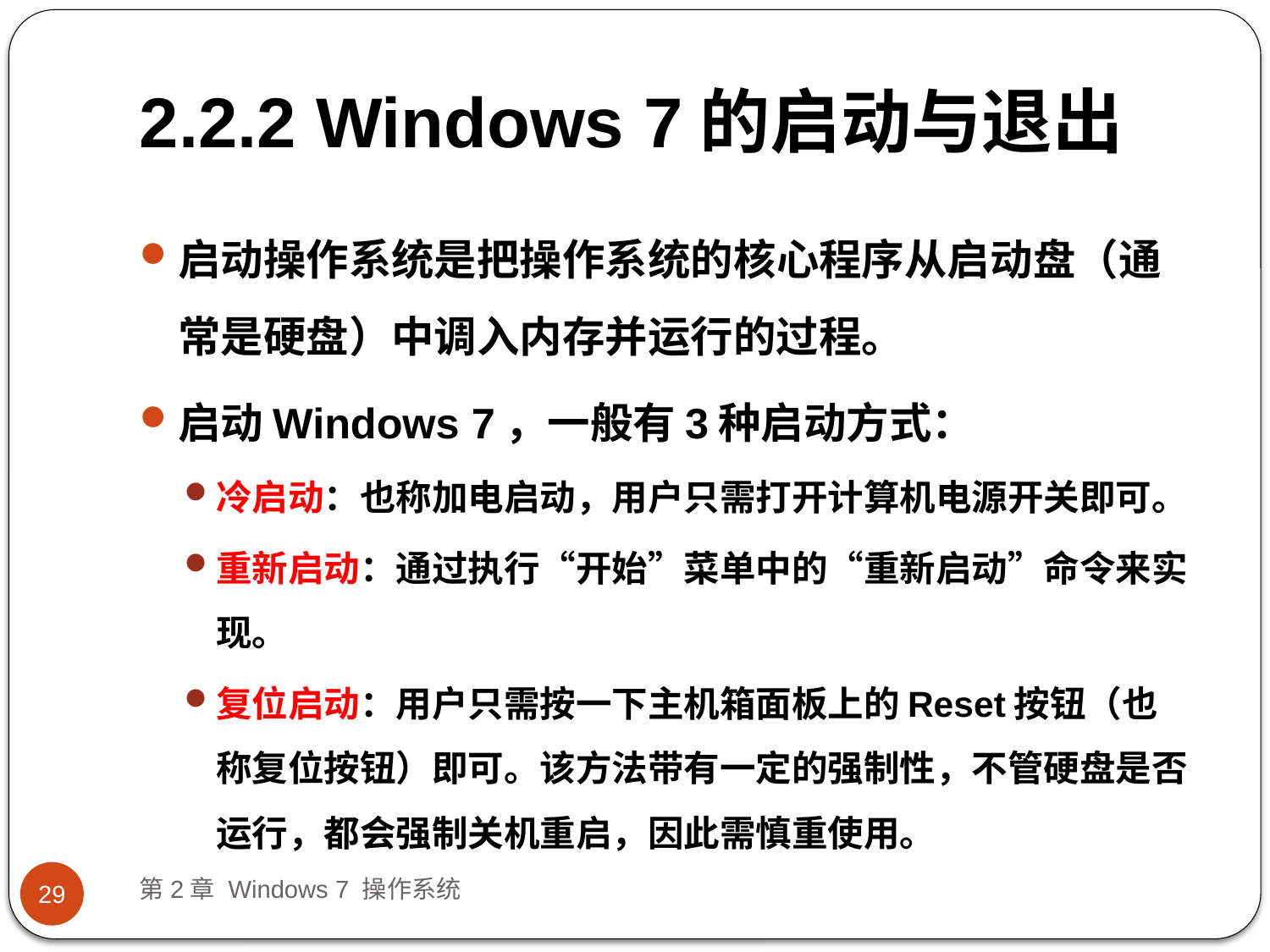

# 2.2.2 Windows 7的启动与退出
启动操作系统是把操作系统的核心程序从启动盘（通常是硬盘）中调入内存并运行的过程。
启动Windows 7，一般有3种启动方式：
冷启动：也称加电启动，用户只需打开计算机电源开关即可。
重新启动：通过执行“开始”菜单中的“重新启动”命令来实现。
复位启动：用户只需按一下主机箱面板上的Reset按钮（也称复位按钮）即可。该方法带有一定的强制性，不管硬盘是否运行，都会强制关机重启，因此需慎重使用。
第2章 Windows 7 操作系统
29